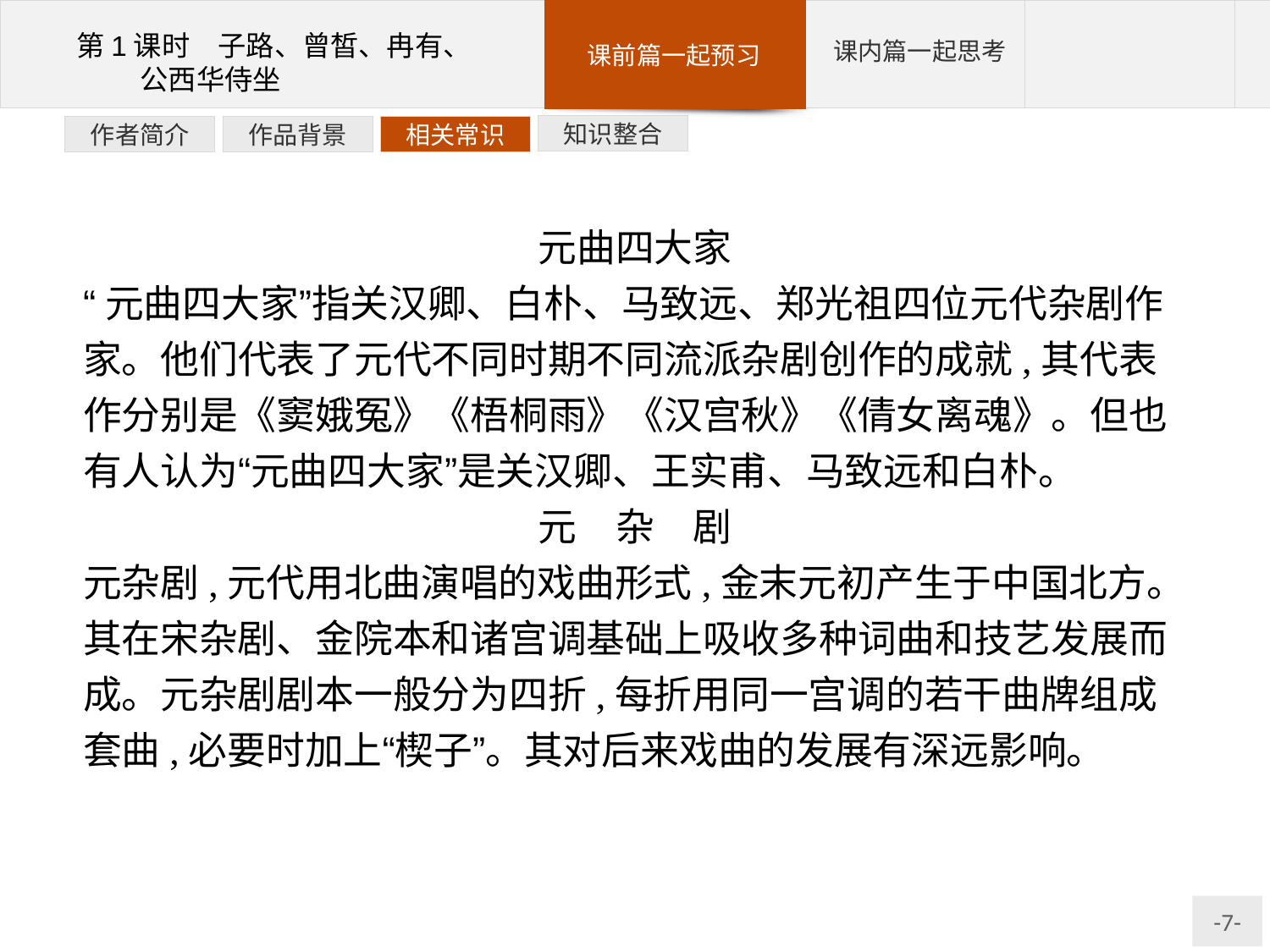

知识整合
相关常识
作品背景
作者简介
元曲四大家
“元曲四大家”指关汉卿、白朴、马致远、郑光祖四位元代杂剧作家。他们代表了元代不同时期不同流派杂剧创作的成就,其代表作分别是《窦娥冤》《梧桐雨》《汉宫秋》《倩女离魂》。但也有人认为“元曲四大家”是关汉卿、王实甫、马致远和白朴。
元　杂　剧
元杂剧,元代用北曲演唱的戏曲形式,金末元初产生于中国北方。其在宋杂剧、金院本和诸宫调基础上吸收多种词曲和技艺发展而成。元杂剧剧本一般分为四折,每折用同一宫调的若干曲牌组成套曲,必要时加上“楔子”。其对后来戏曲的发展有深远影响。